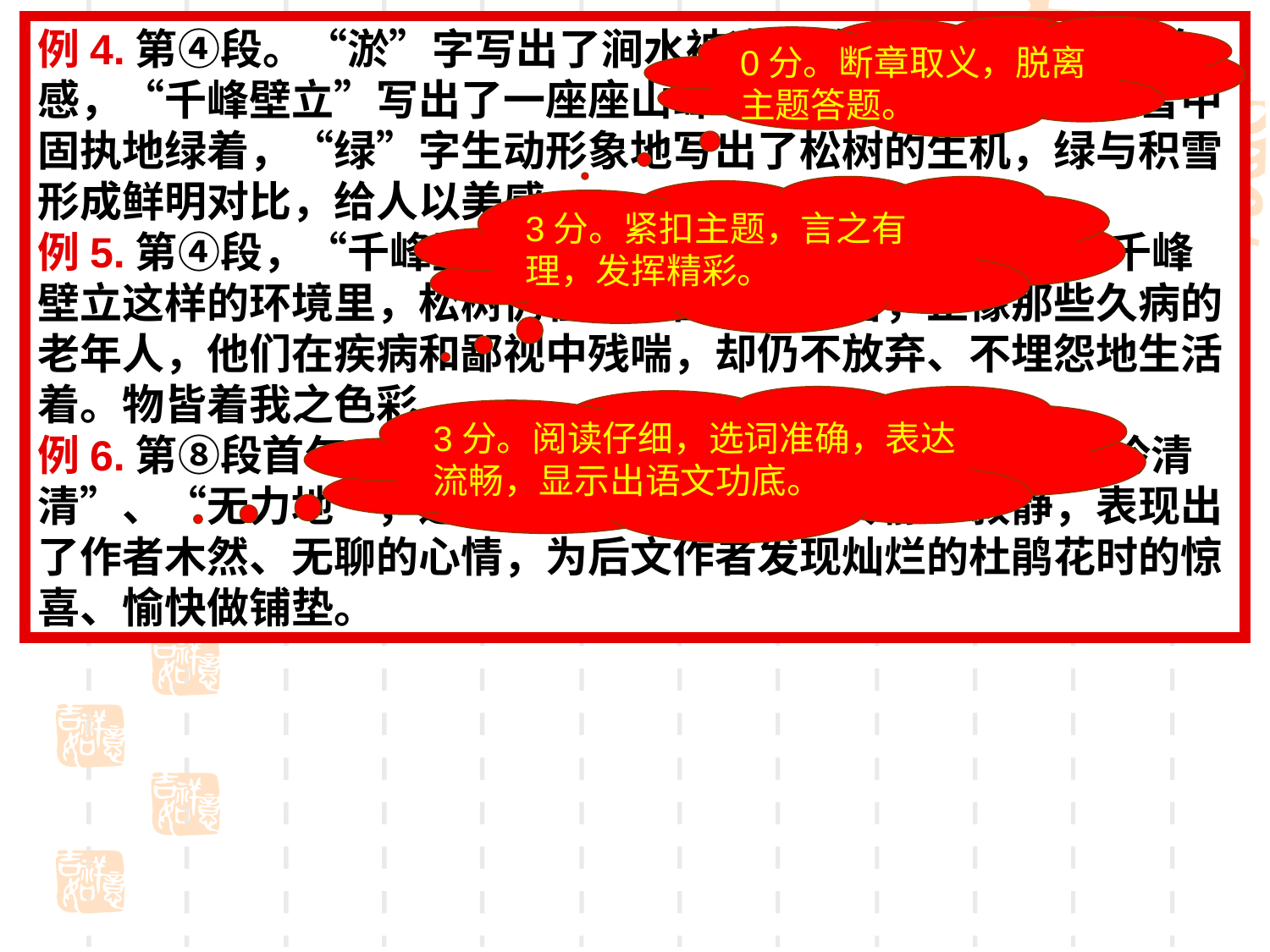

例4.第④段。“淤”字写出了涧水被冻住的样子却显得更有美感，“千峰壁立”写出了一座座山峰笔直地伫立着，松树在雪中固执地绿着，“绿”字生动形象地写出了松树的生机，绿与积雪形成鲜明对比，给人以美感。
例5.第④段，“千峰壁立，松树在雪中固执地绿着”，在千峰壁立这样的环境里，松树仍在雪中固执地绿着，正像那些久病的老年人，他们在疾病和鄙视中残喘，却仍不放弃、不埋怨地生活着。物皆着我之色彩。
例6.第⑧段首句。“残冬”、“冷风”、“空旷”、“冷冷清清”、“无力地”，这些描写烘托出冬天的冷静、寂静，表现出了作者木然、无聊的心情，为后文作者发现灿烂的杜鹃花时的惊喜、愉快做铺垫。
0分。断章取义，脱离主题答题。
3分。紧扣主题，言之有理，发挥精彩。
3分。阅读仔细，选词准确，表达流畅，显示出语文功底。